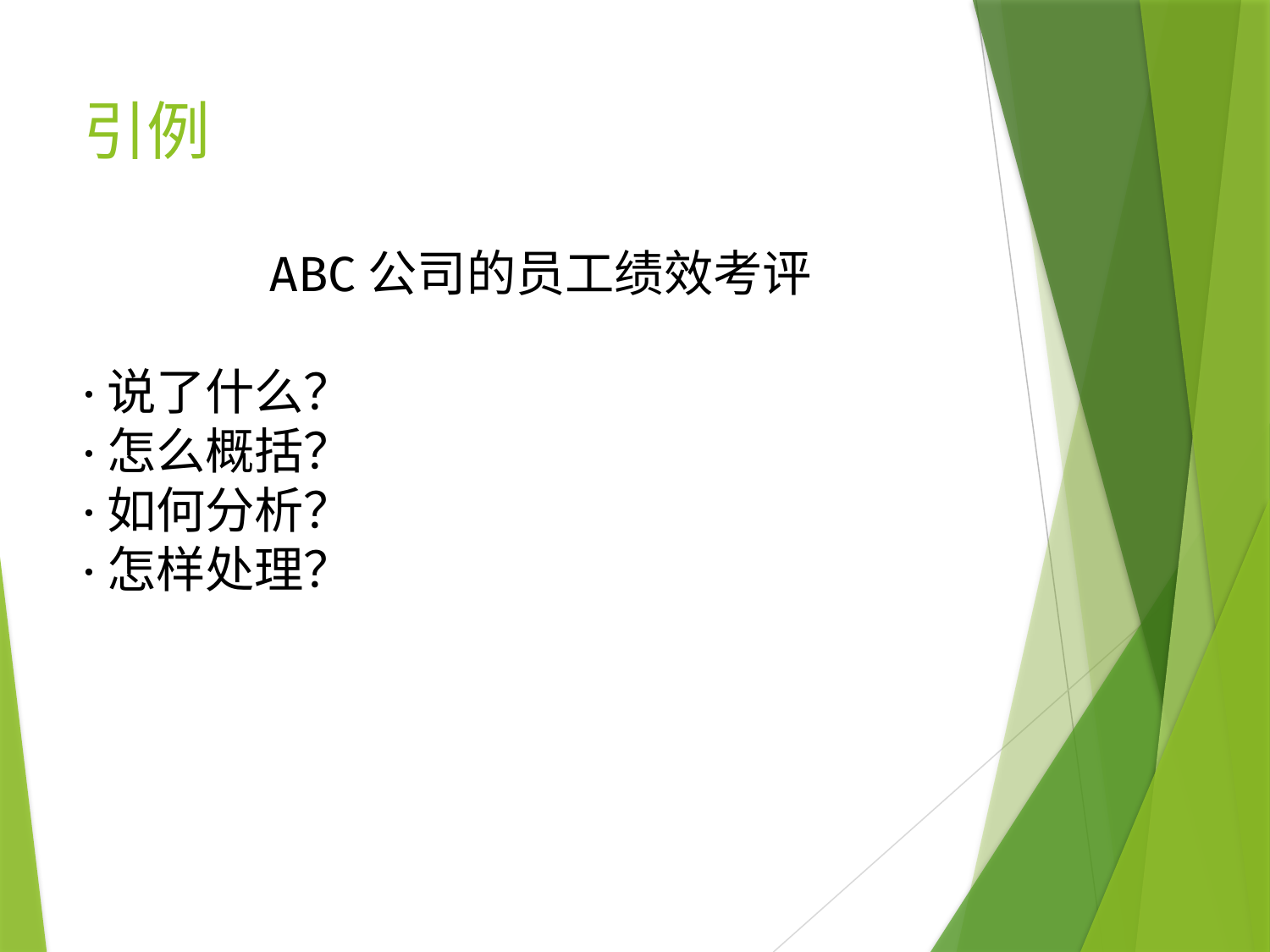

# 引例
ABC公司的员工绩效考评

·说了什么？
·怎么概括？
·如何分析？
·怎样处理？